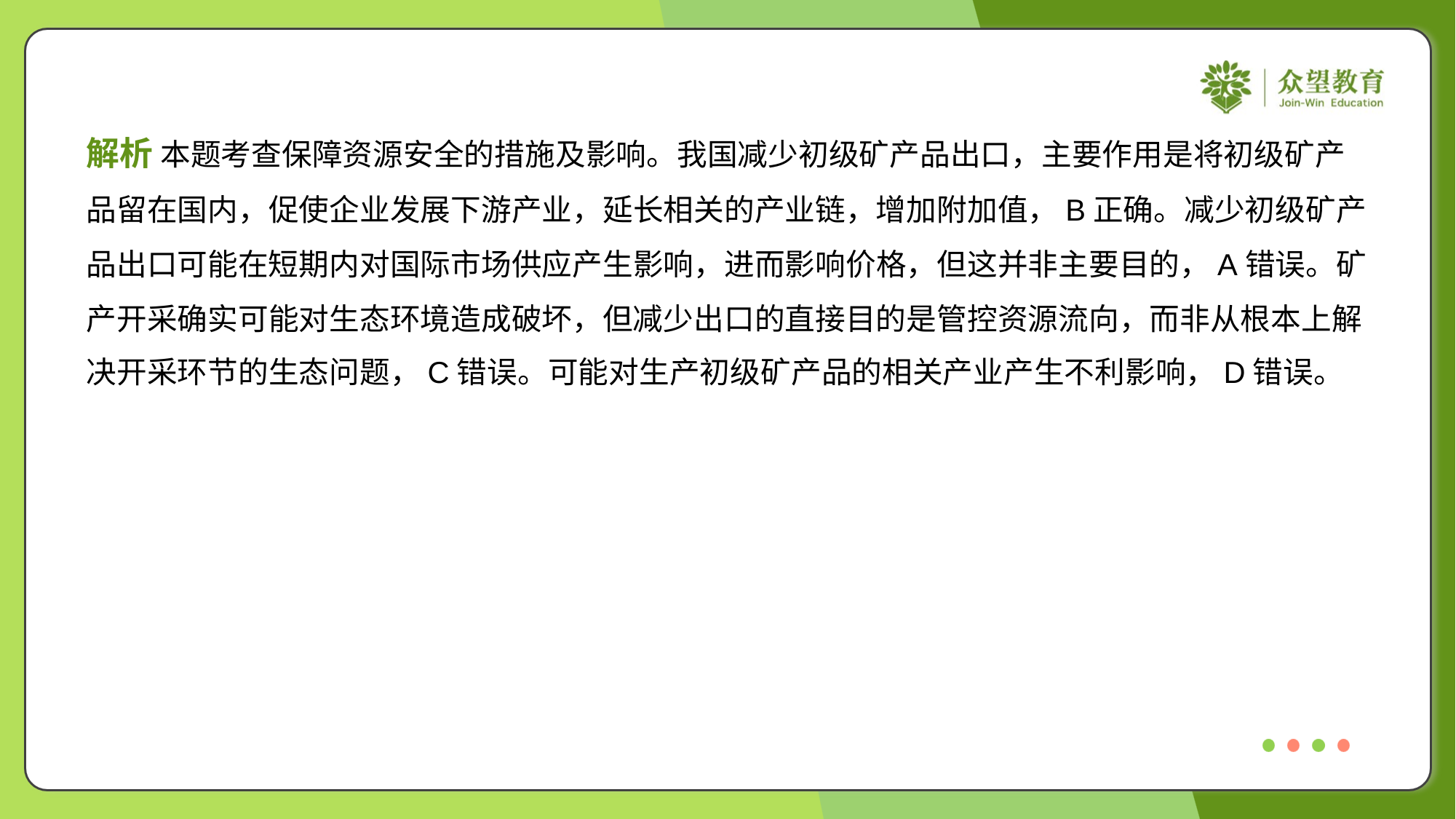

解析 本题考查保障资源安全的措施及影响。我国减少初级矿产品出口，主要作用是将初级矿产
品留在国内，促使企业发展下游产业，延长相关的产业链，增加附加值，B正确。减少初级矿产
品出口可能在短期内对国际市场供应产生影响，进而影响价格，但这并非主要目的，A错误。矿
产开采确实可能对生态环境造成破坏，但减少出口的直接目的是管控资源流向，而非从根本上解
决开采环节的生态问题，C错误。可能对生产初级矿产品的相关产业产生不利影响，D错误。